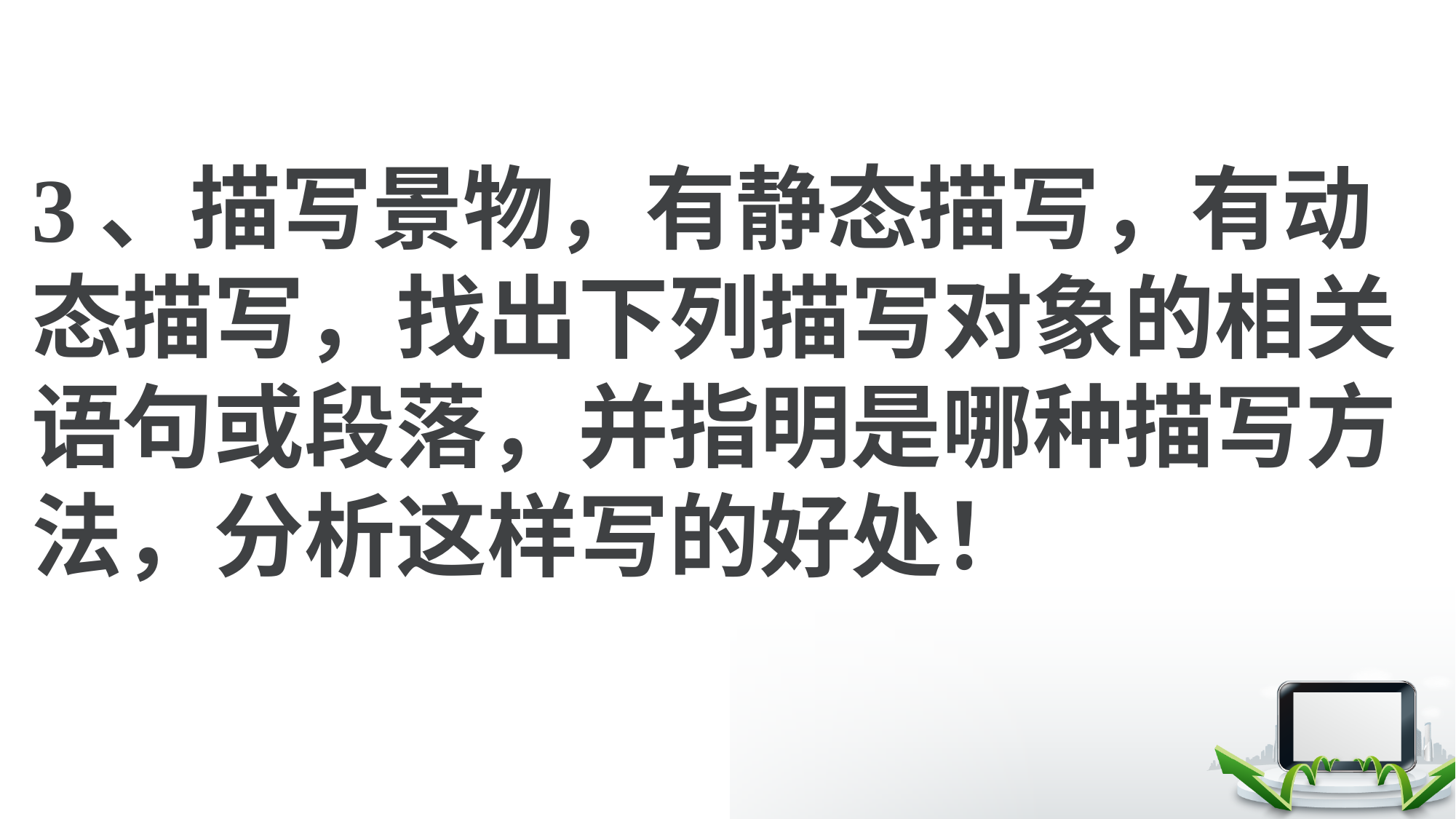

3、描写景物，有静态描写，有动态描写，找出下列描写对象的相关语句或段落，并指明是哪种描写方法，分析这样写的好处！